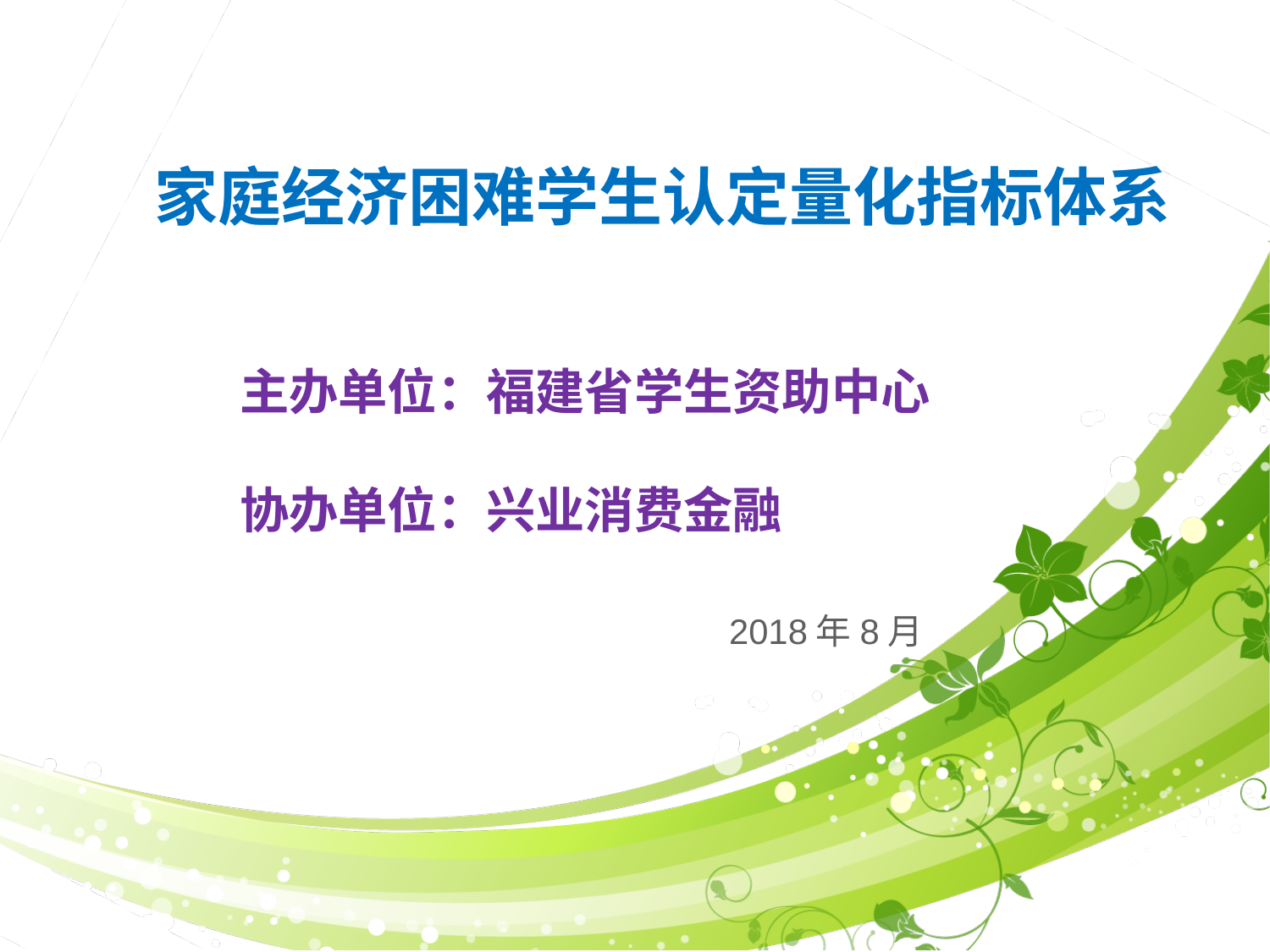

家庭经济困难学生认定量化指标体系

主办单位：福建省学生资助中心

协办单位：兴业消费金融
2018年8月